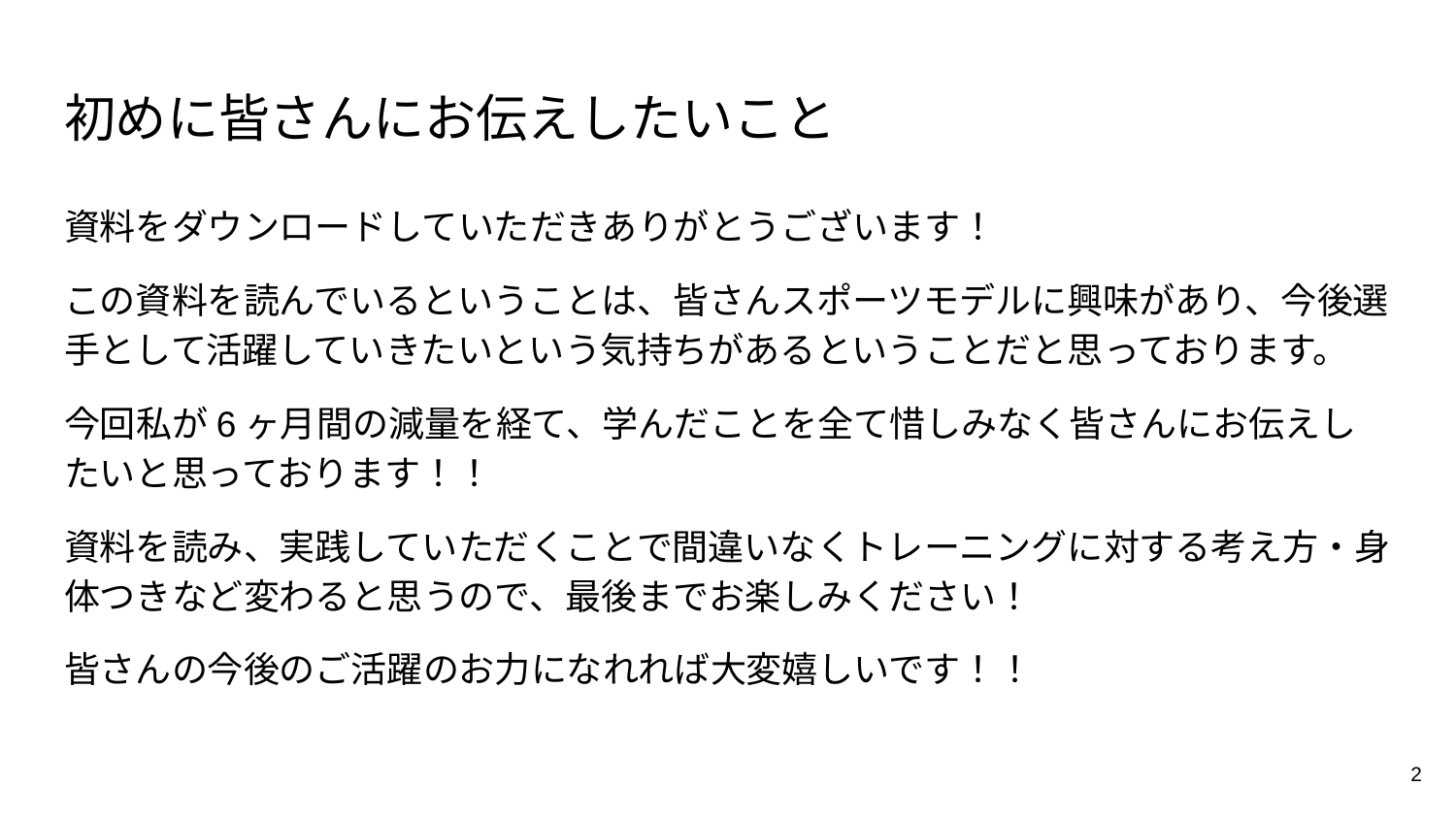

# 初めに皆さんにお伝えしたいこと
資料をダウンロードしていただきありがとうございます！
この資料を読んでいるということは、皆さんスポーツモデルに興味があり、今後選手として活躍していきたいという気持ちがあるということだと思っております。
今回私が6ヶ月間の減量を経て、学んだことを全て惜しみなく皆さんにお伝えしたいと思っております！！
資料を読み、実践していただくことで間違いなくトレーニングに対する考え方・身体つきなど変わると思うので、最後までお楽しみください！
皆さんの今後のご活躍のお力になれれば大変嬉しいです！！
2